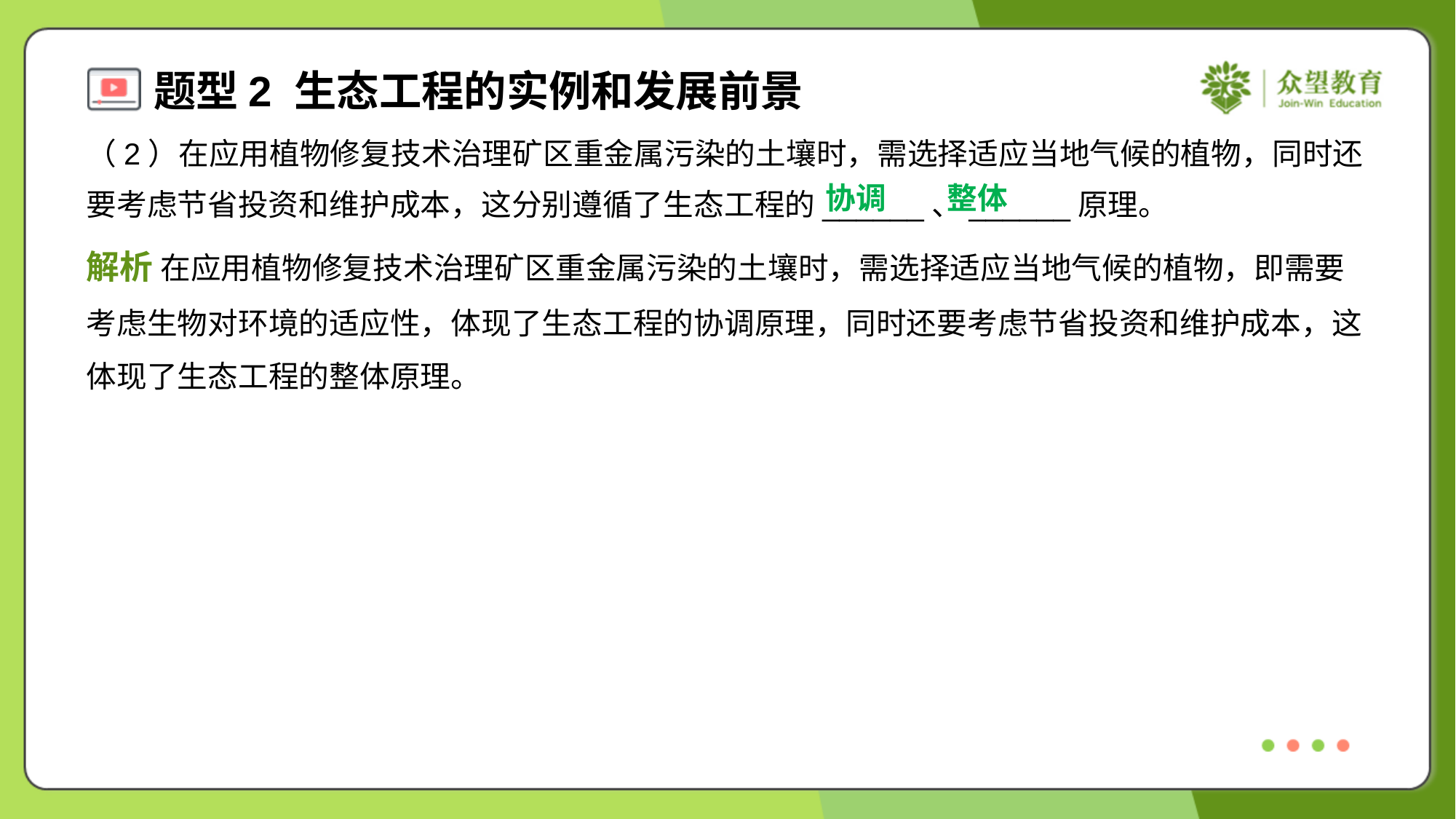

（2）在应用植物修复技术治理矿区重金属污染的土壤时，需选择适应当地气候的植物，同时还
要考虑节省投资和维护成本，这分别遵循了生态工程的______、______原理。
协调
整体
解析 在应用植物修复技术治理矿区重金属污染的土壤时，需选择适应当地气候的植物，即需要
考虑生物对环境的适应性，体现了生态工程的协调原理，同时还要考虑节省投资和维护成本，这
体现了生态工程的整体原理。